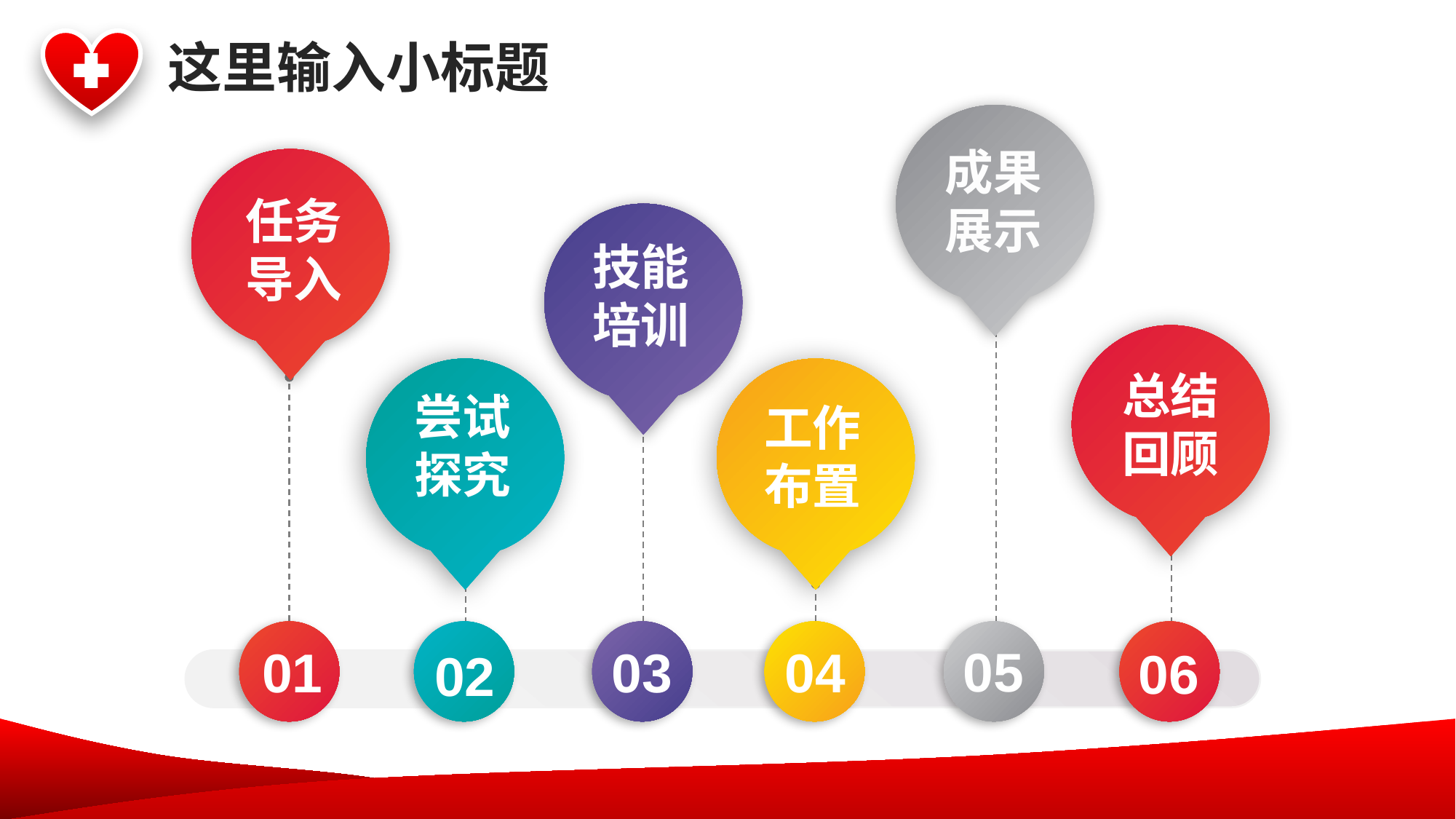

这里输入小标题

成果
展示

任务
导入

技能
培训

总结
回顾

尝试
探究

工作
布置

01

02

03

04

05

06